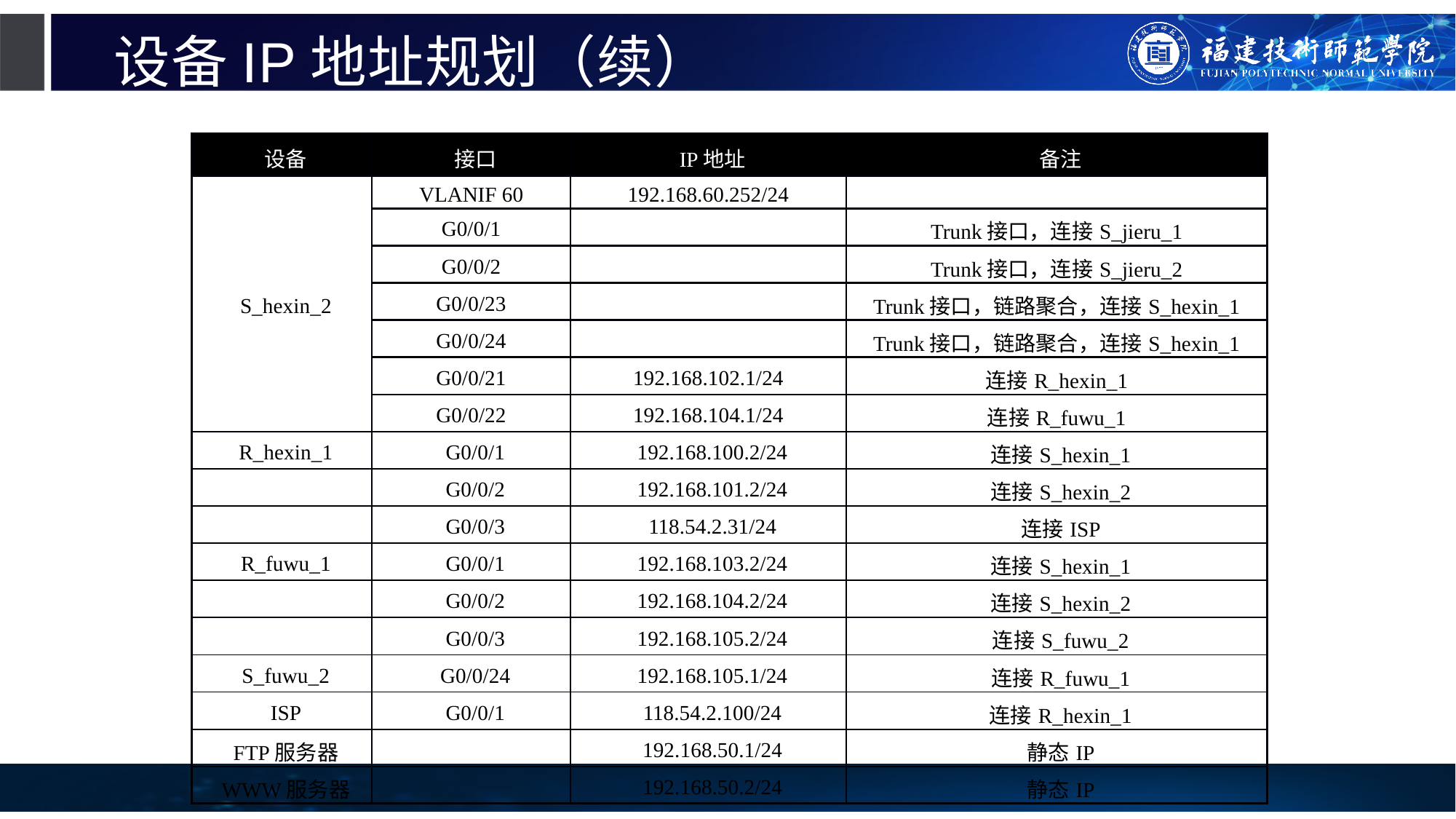

# 设备IP地址规划（续）
| 设备 | 接口 | IP地址 | 备注 |
| --- | --- | --- | --- |
| S\_hexin\_2 | VLANIF 60 | 192.168.60.252/24 |  |
|  | G0/0/1 |  | Trunk接口，连接S\_jieru\_1 |
|  | G0/0/2 |  | Trunk接口，连接S\_jieru\_2 |
|  | G0/0/23 |  | Trunk接口，链路聚合，连接S\_hexin\_1 |
|  | G0/0/24 |  | Trunk接口，链路聚合，连接S\_hexin\_1 |
|  | G0/0/21 | 192.168.102.1/24 | 连接R\_hexin\_1 |
|  | G0/0/22 | 192.168.104.1/24 | 连接R\_fuwu\_1 |
| R\_hexin\_1 | G0/0/1 | 192.168.100.2/24 | 连接S\_hexin\_1 |
|  | G0/0/2 | 192.168.101.2/24 | 连接S\_hexin\_2 |
|  | G0/0/3 | 118.54.2.31/24 | 连接ISP |
| R\_fuwu\_1 | G0/0/1 | 192.168.103.2/24 | 连接S\_hexin\_1 |
|  | G0/0/2 | 192.168.104.2/24 | 连接S\_hexin\_2 |
|  | G0/0/3 | 192.168.105.2/24 | 连接S\_fuwu\_2 |
| S\_fuwu\_2 | G0/0/24 | 192.168.105.1/24 | 连接R\_fuwu\_1 |
| ISP | G0/0/1 | 118.54.2.100/24 | 连接R\_hexin\_1 |
| FTP服务器 |  | 192.168.50.1/24 | 静态IP |
| WWW服务器 |  | 192.168.50.2/24 | 静态IP |